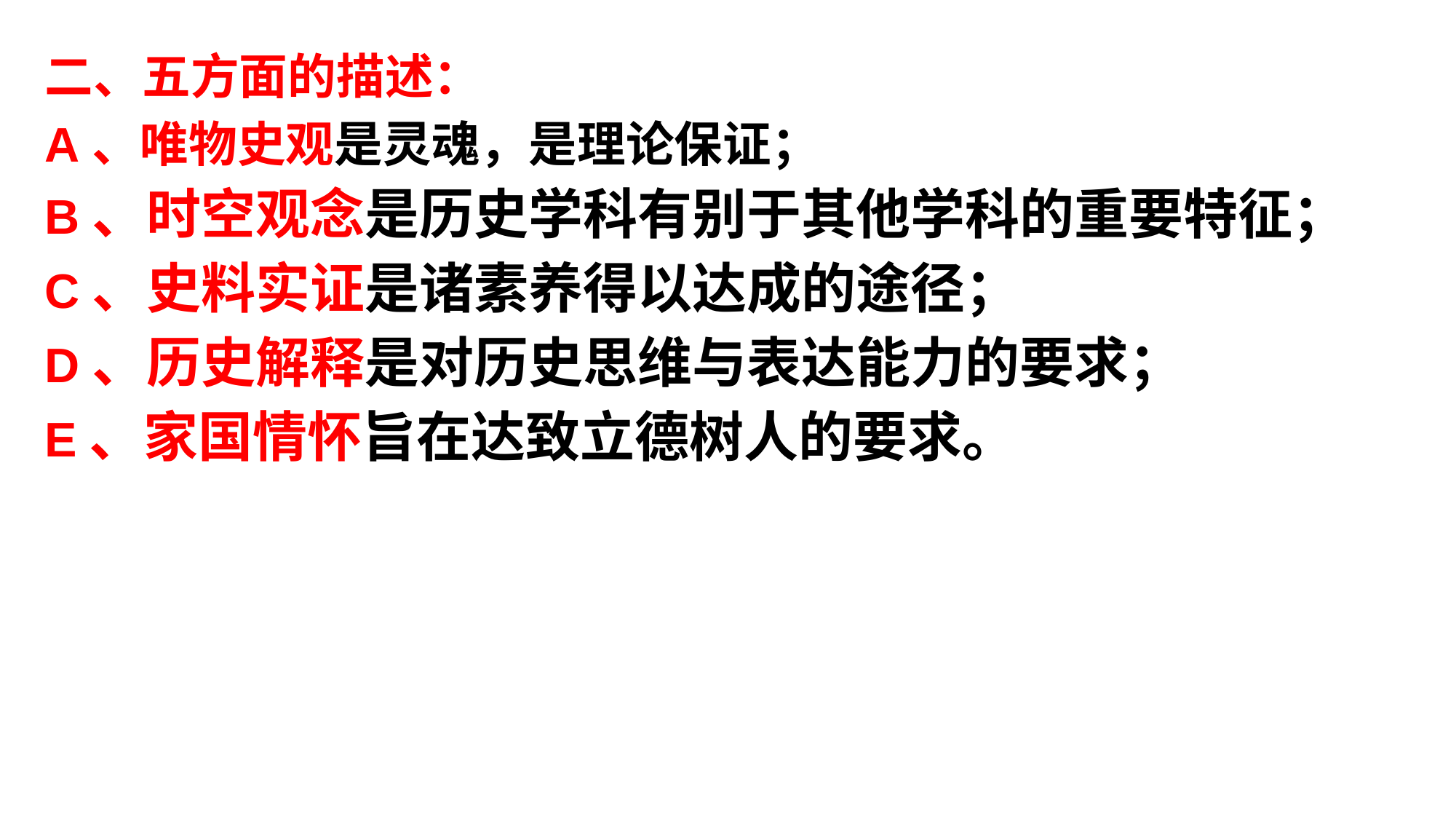

二、五方面的描述：
A、唯物史观是灵魂，是理论保证；
B、时空观念是历史学科有别于其他学科的重要特征；
C、史料实证是诸素养得以达成的途径；
D、历史解释是对历史思维与表达能力的要求；
E、家国情怀旨在达致立德树人的要求。